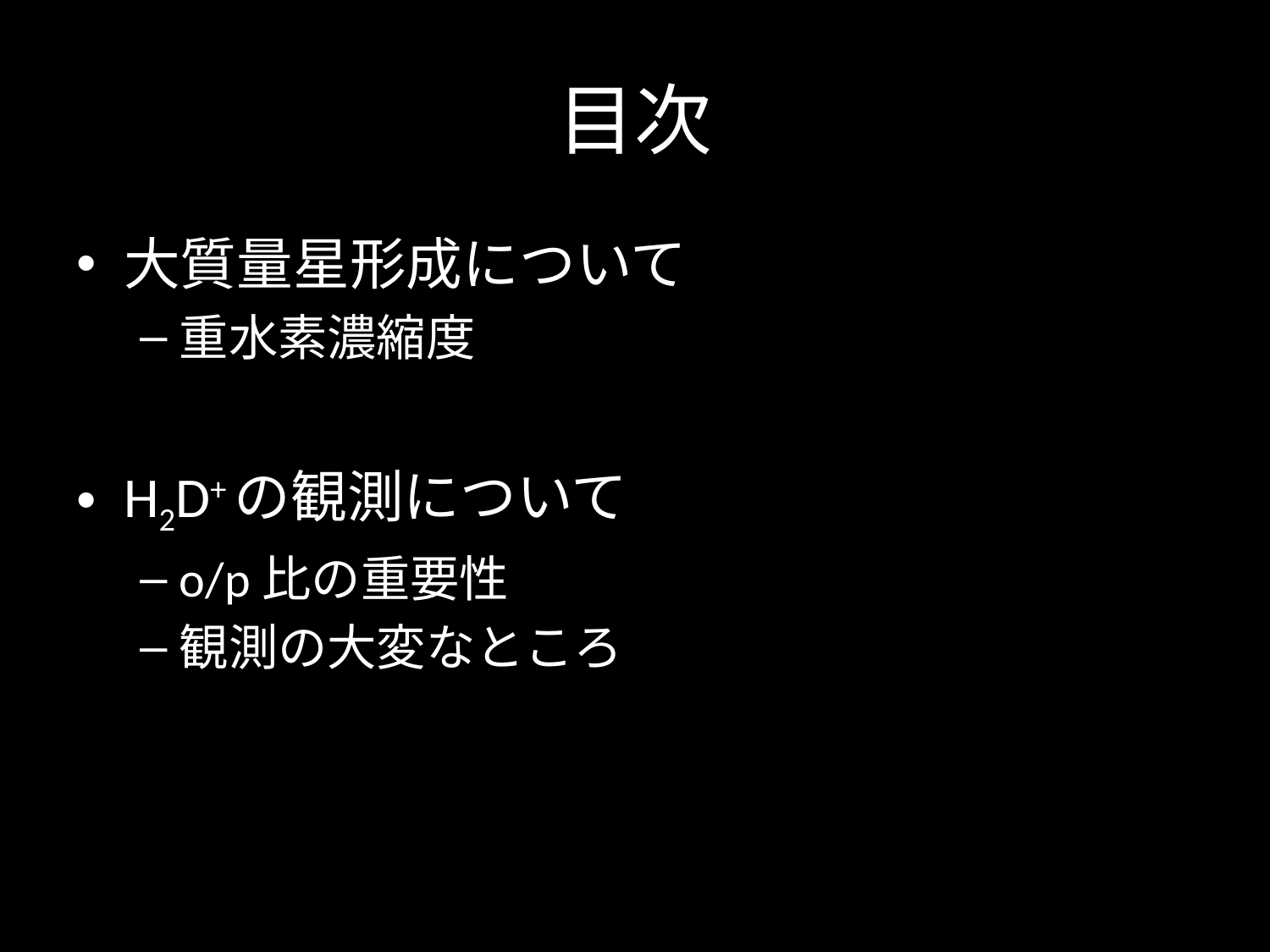

# 目次
大質量星形成について
重水素濃縮度

H2D+の観測について
o/p比の重要性
観測の大変なところ